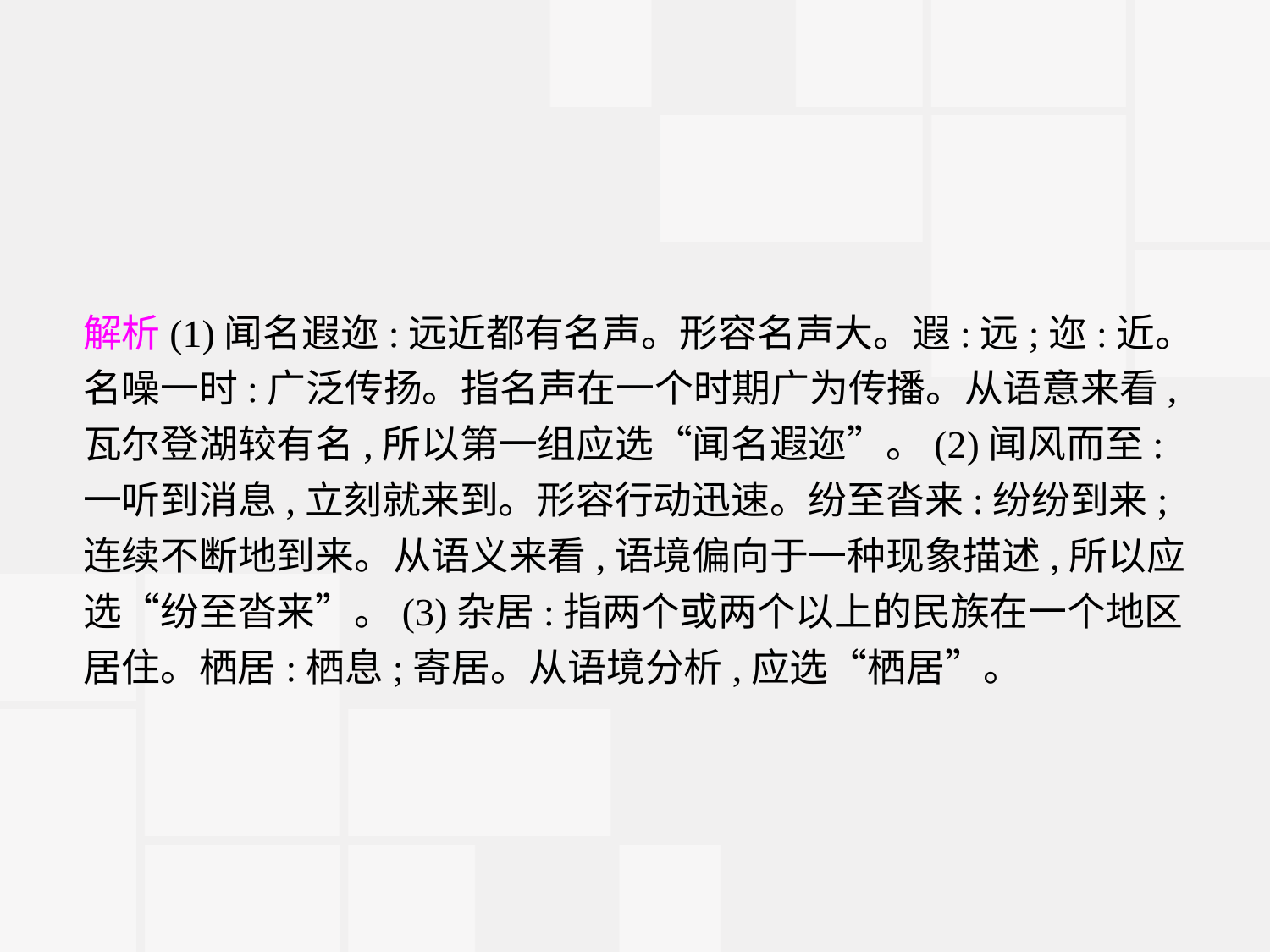

解析(1)闻名遐迩:远近都有名声。形容名声大。遐:远;迩:近。名噪一时:广泛传扬。指名声在一个时期广为传播。从语意来看,瓦尔登湖较有名,所以第一组应选“闻名遐迩”。(2)闻风而至:一听到消息,立刻就来到。形容行动迅速。纷至沓来:纷纷到来;连续不断地到来。从语义来看,语境偏向于一种现象描述,所以应选“纷至沓来”。(3)杂居:指两个或两个以上的民族在一个地区居住。栖居:栖息;寄居。从语境分析,应选“栖居”。